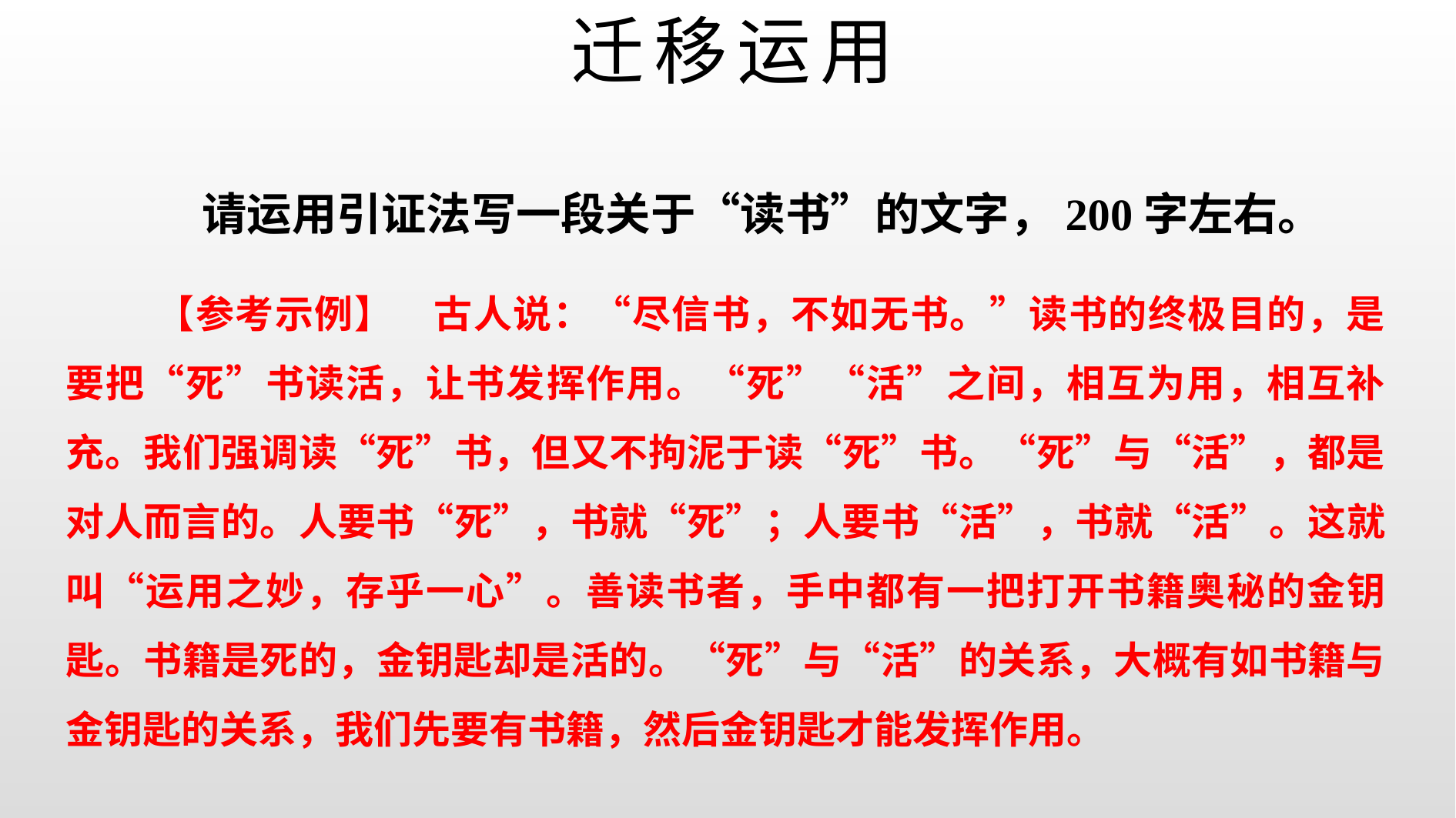

# 迁移运用
12
请运用引证法写一段关于“读书”的文字，200字左右。
【参考示例】　古人说：“尽信书，不如无书。”读书的终极目的，是要把“死”书读活，让书发挥作用。“死”“活”之间，相互为用，相互补充。我们强调读“死”书，但又不拘泥于读“死”书。“死”与“活”，都是对人而言的。人要书“死”，书就“死”；人要书“活”，书就“活”。这就叫“运用之妙，存乎一心”。善读书者，手中都有一把打开书籍奥秘的金钥匙。书籍是死的，金钥匙却是活的。“死”与“活”的关系，大概有如书籍与金钥匙的关系，我们先要有书籍，然后金钥匙才能发挥作用。